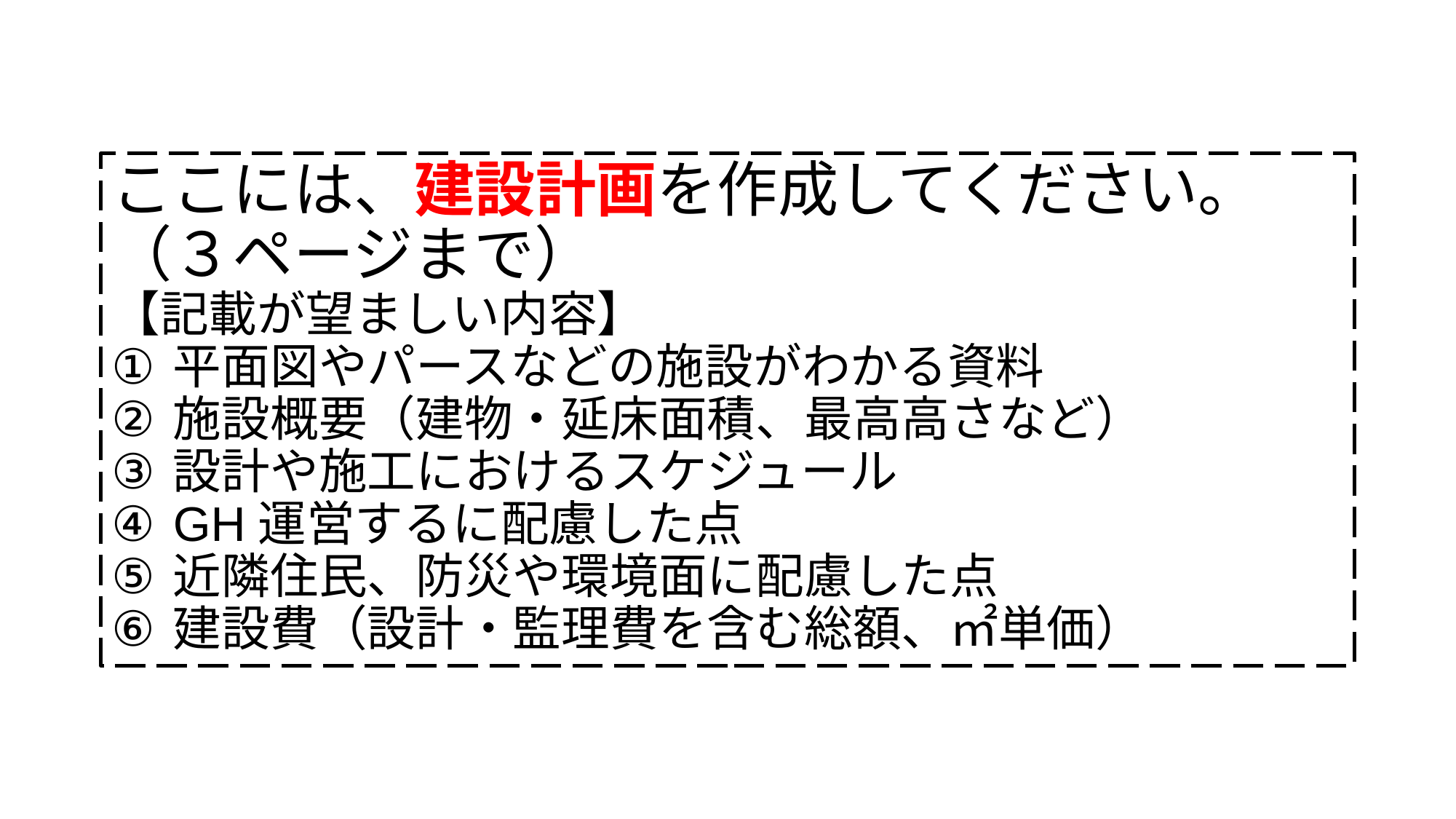

ここには、建設計画を作成してください。（３ページまで）
【記載が望ましい内容】
平面図やパースなどの施設がわかる資料
施設概要（建物・延床面積、最高高さなど）
設計や施工におけるスケジュール
GH運営するに配慮した点
近隣住民、防災や環境面に配慮した点
建設費（設計・監理費を含む総額、㎡単価）